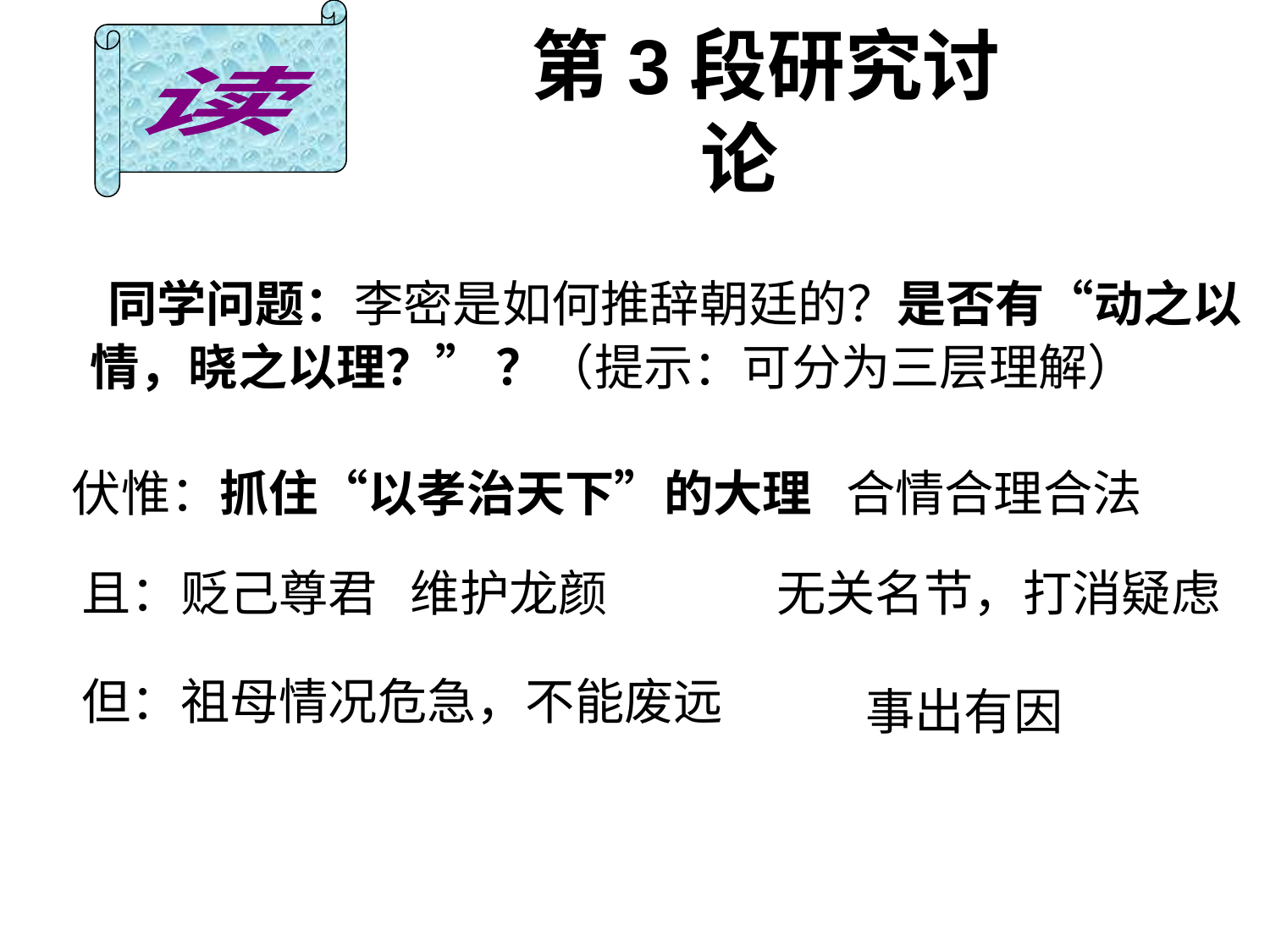

读
陈情表       李密
# 第3段研究讨论
   同学问题：李密是如何推辞朝廷的？是否有“动之以情，晓之以理？” ？（提示：可分为三层理解）
伏惟：抓住“以孝治天下”的大理
合情合理合法
且：贬己尊君   维护龙颜
无关名节，打消疑虑

但：祖母情况危急，不能废远
事出有因